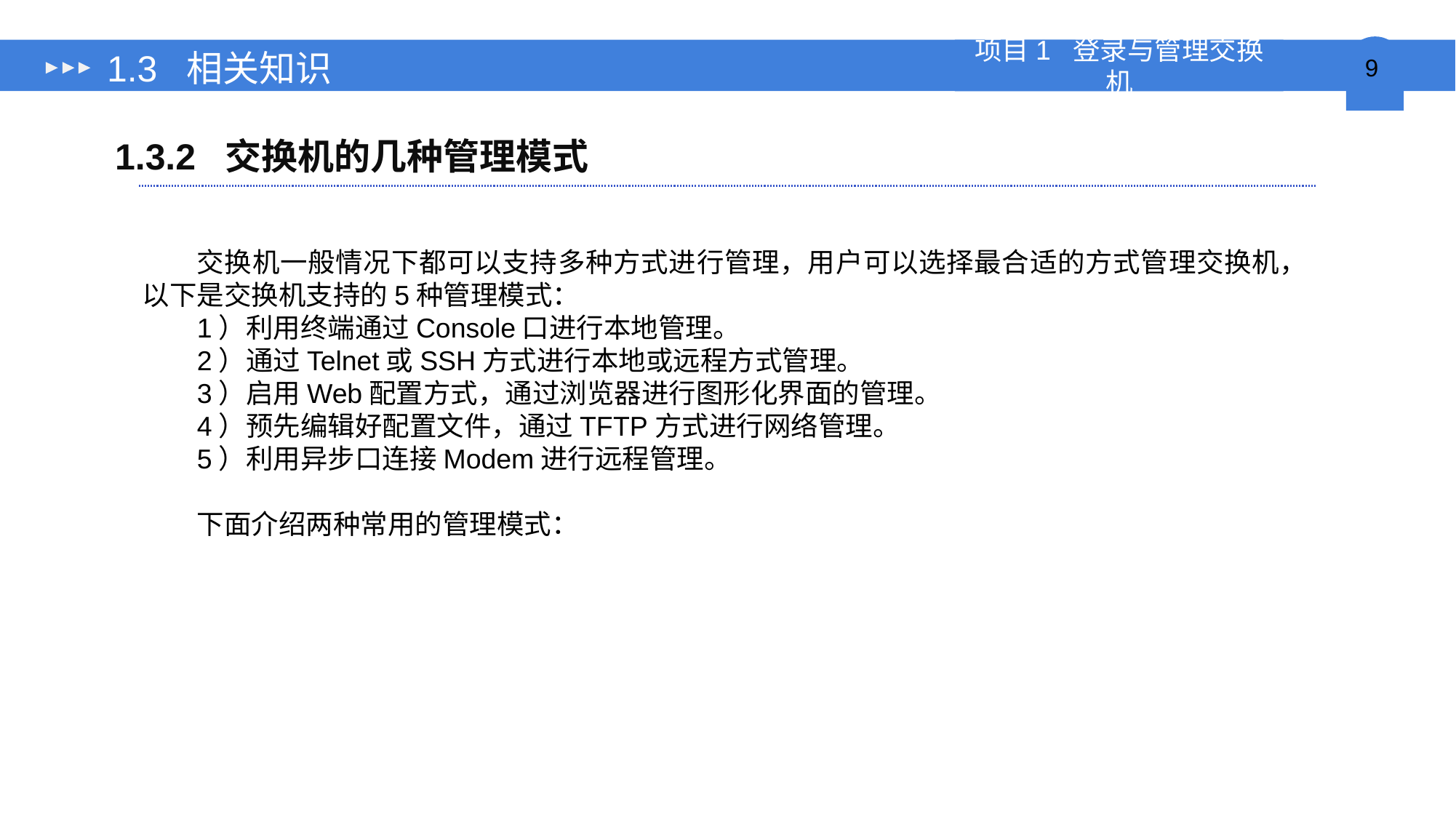

# 1.3  相关知识
1.3.2  交换机的几种管理模式

交换机一般情况下都可以支持多种方式进行管理，用户可以选择最合适的方式管理交换机，以下是交换机支持的5种管理模式：
1）利用终端通过Console口进行本地管理。
2）通过Telnet或SSH方式进行本地或远程方式管理。
3）启用Web配置方式，通过浏览器进行图形化界面的管理。
4）预先编辑好配置文件，通过TFTP方式进行网络管理。
5）利用异步口连接Modem进行远程管理。

下面介绍两种常用的管理模式：